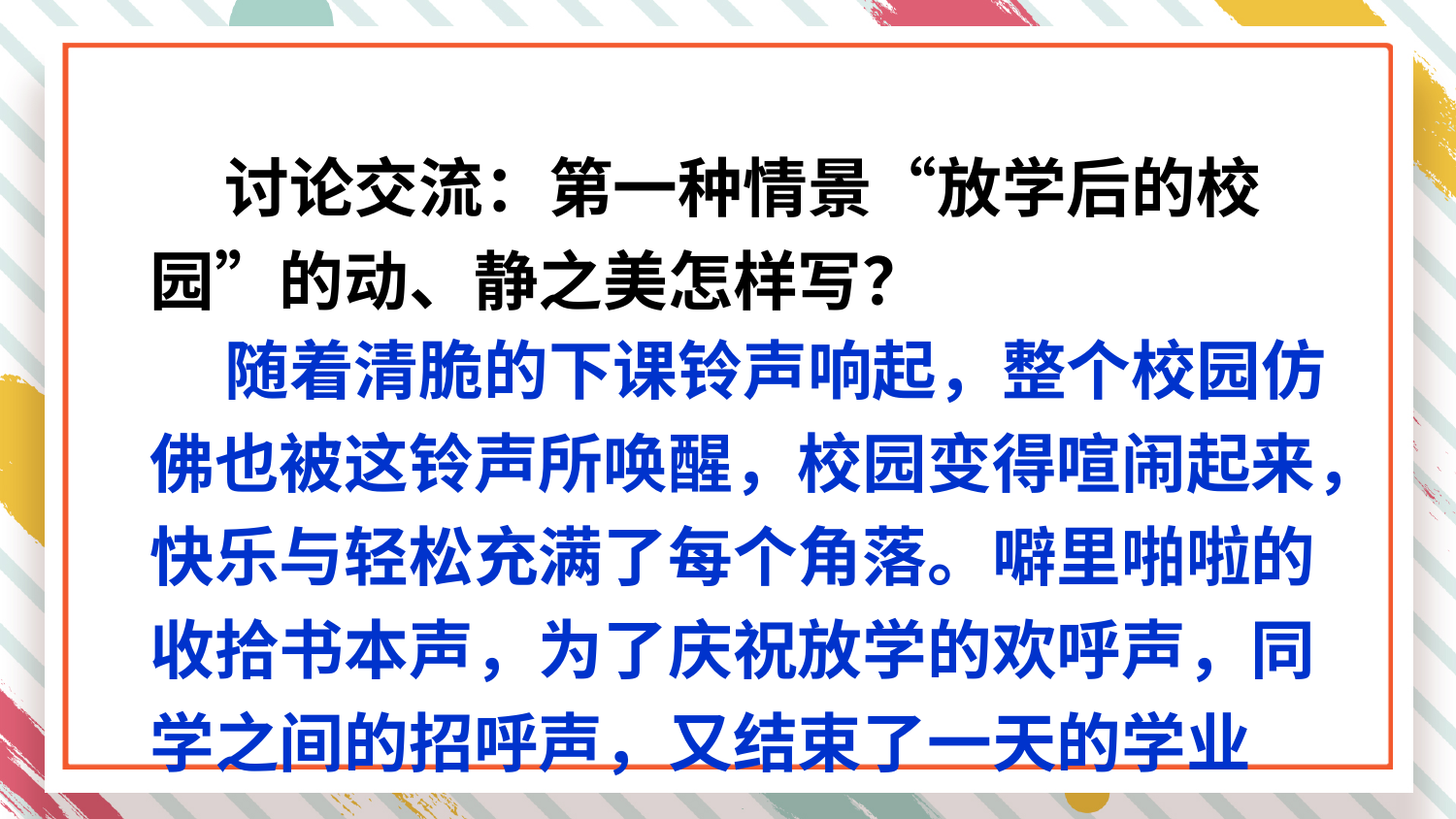

讨论交流：第一种情景“放学后的校园”的动、静之美怎样写？
    随着清脆的下课铃声响起，整个校园仿佛也被这铃声所唤醒，校园变得喧闹起来，快乐与轻松充满了每个角落。噼里啪啦的收拾书本声，为了庆祝放学的欢呼声，同学之间的招呼声，又结束了一天的学业